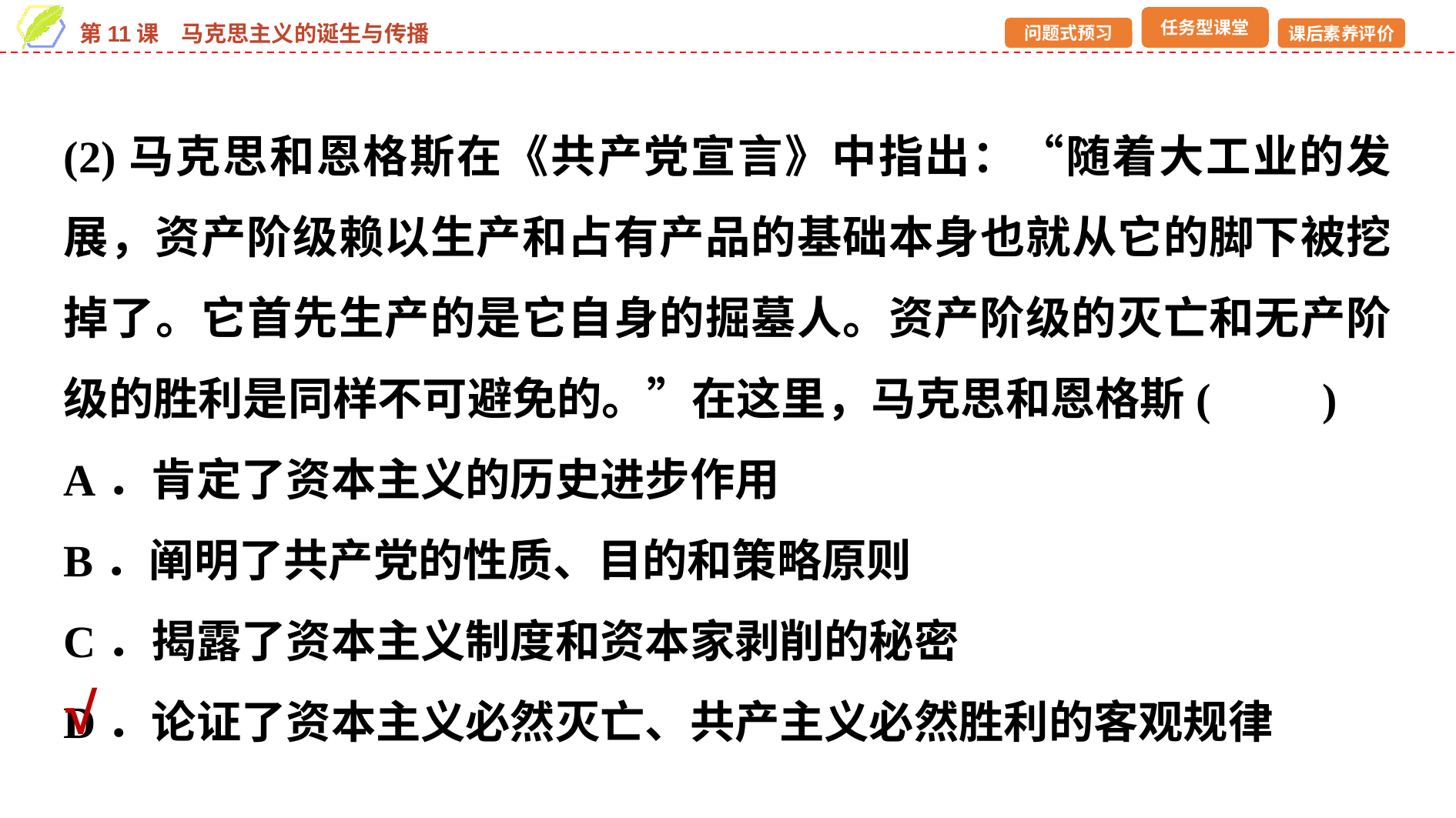

(2)马克思和恩格斯在《共产党宣言》中指出：“随着大工业的发展，资产阶级赖以生产和占有产品的基础本身也就从它的脚下被挖掉了。它首先生产的是它自身的掘墓人。资产阶级的灭亡和无产阶级的胜利是同样不可避免的。”在这里，马克思和恩格斯(　　)
A．肯定了资本主义的历史进步作用
B．阐明了共产党的性质、目的和策略原则
C．揭露了资本主义制度和资本家剥削的秘密
D．论证了资本主义必然灭亡、共产主义必然胜利的客观规律
√